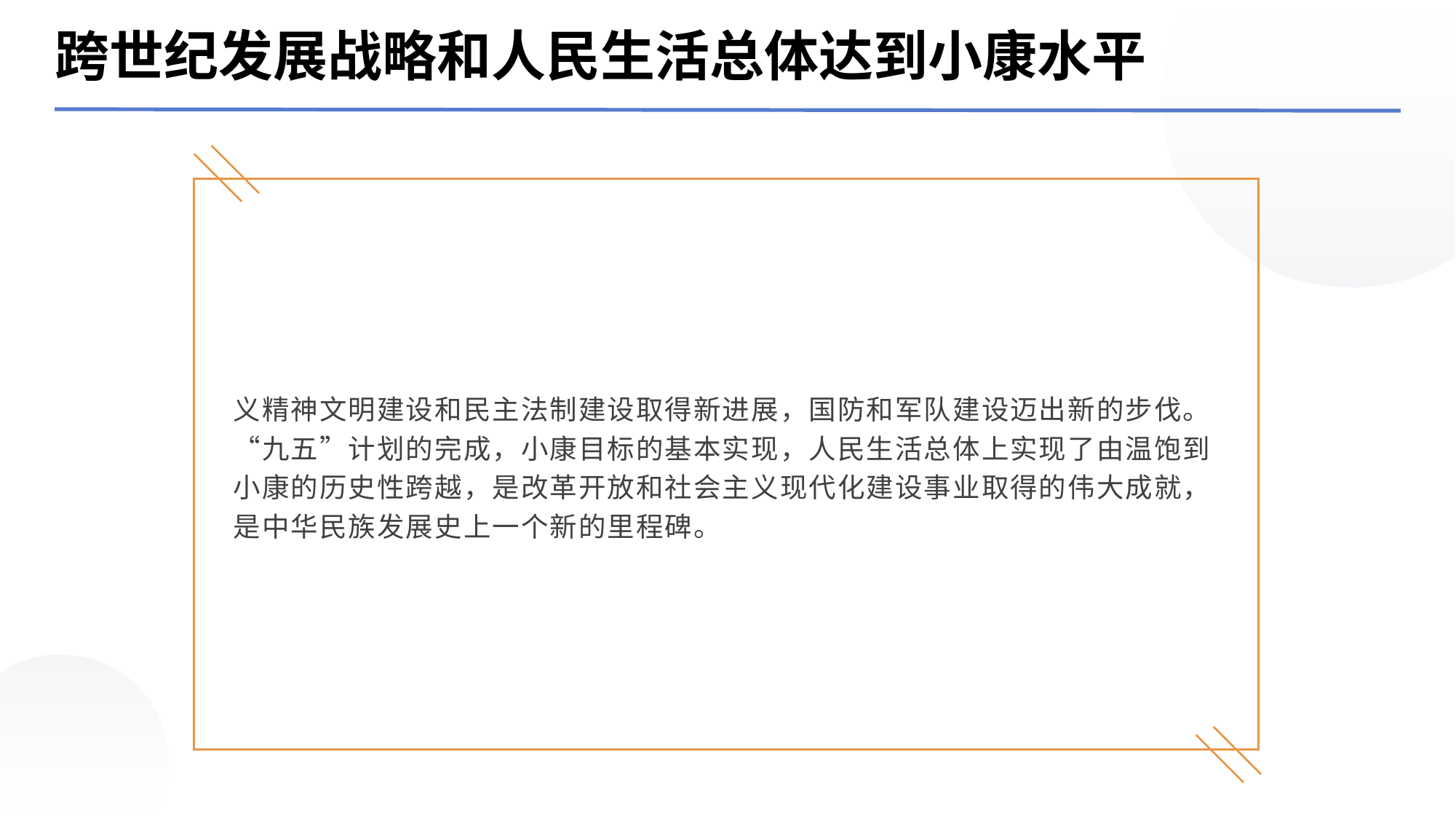

跨世纪发展战略和人民生活总体达到小康水平

义精神文明建设和民主法制建设取得新进展，国防和军队建设迈出新的步伐。“九五”计划的完成，小康目标的基本实现，人民生活总体上实现了由温饱到小康的历史性跨越，是改革开放和社会主义现代化建设事业取得的伟大成就，是中华民族发展史上一个新的里程碑。